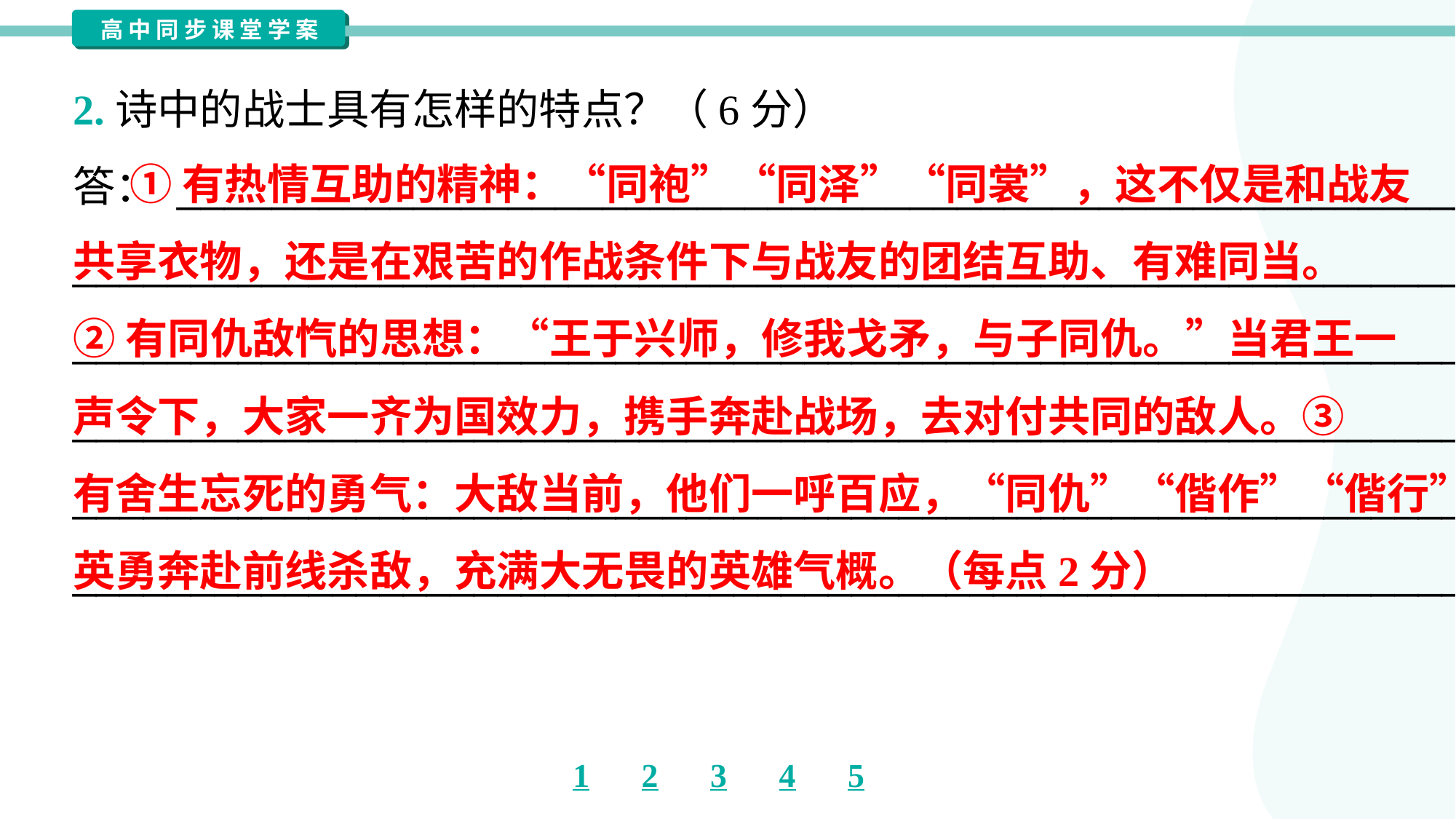

2.诗中的战士具有怎样的特点？（6分）
答： ________________________________________________________
_____________________________________________________________
_____________________________________________________________
_____________________________________________________________
_____________________________________________________________
_____________________________________________________________
      ①有热情互助的精神：“同袍”“同泽”“同裳”，这不仅是和战友
共享衣物，还是在艰苦的作战条件下与战友的团结互助、有难同当。
②有同仇敌忾的思想：“王于兴师，修我戈矛，与子同仇。”当君王一
声令下，大家一齐为国效力，携手奔赴战场，去对付共同的敌人。③
有舍生忘死的勇气：大敌当前，他们一呼百应，“同仇”“偕作”“偕行”，
英勇奔赴前线杀敌，充满大无畏的英雄气概。（每点2分）